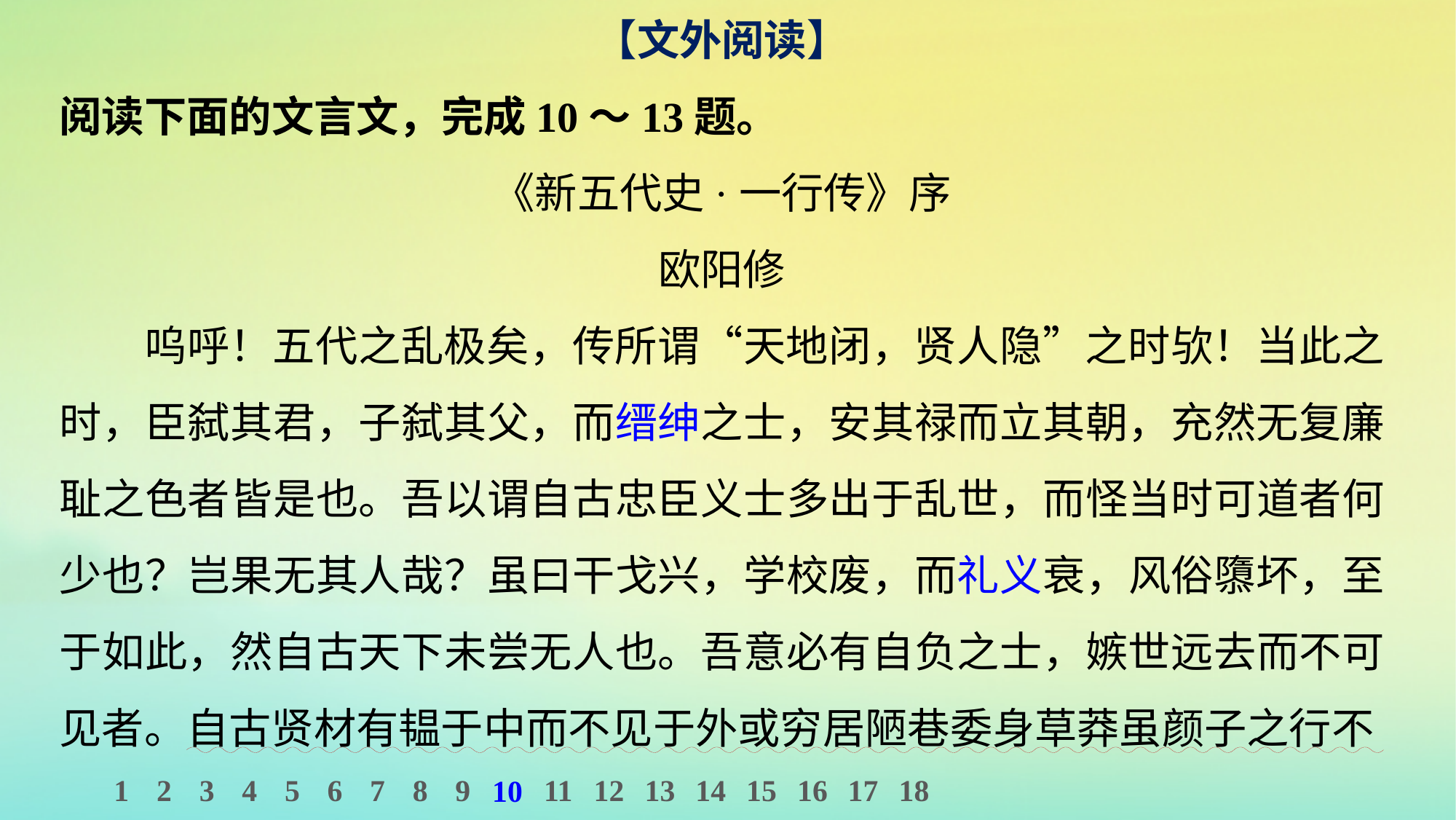

【文外阅读】
阅读下面的文言文，完成10～13题。
《新五代史·一行传》序
欧阳修
呜呼！五代之乱极矣，传所谓“天地闭，贤人隐”之时欤！当此之时，臣弑其君，子弑其父，而缙绅之士，安其禄而立其朝，充然无复廉耻之色者皆是也。吾以谓自古忠臣义士多出于乱世，而怪当时可道者何少也？岂果无其人哉？虽曰干戈兴，学校废，而礼义衰，风俗隳坏，至于如此，然自古天下未尝无人也。吾意必有自负之士，嫉世远去而不可见者。自古贤材有韫于中而不见于外或穷居陋巷委身草莽虽颜子之行不
1
2
3
4
5
6
7
8
9
11
12
13
14
15
16
17
18
10